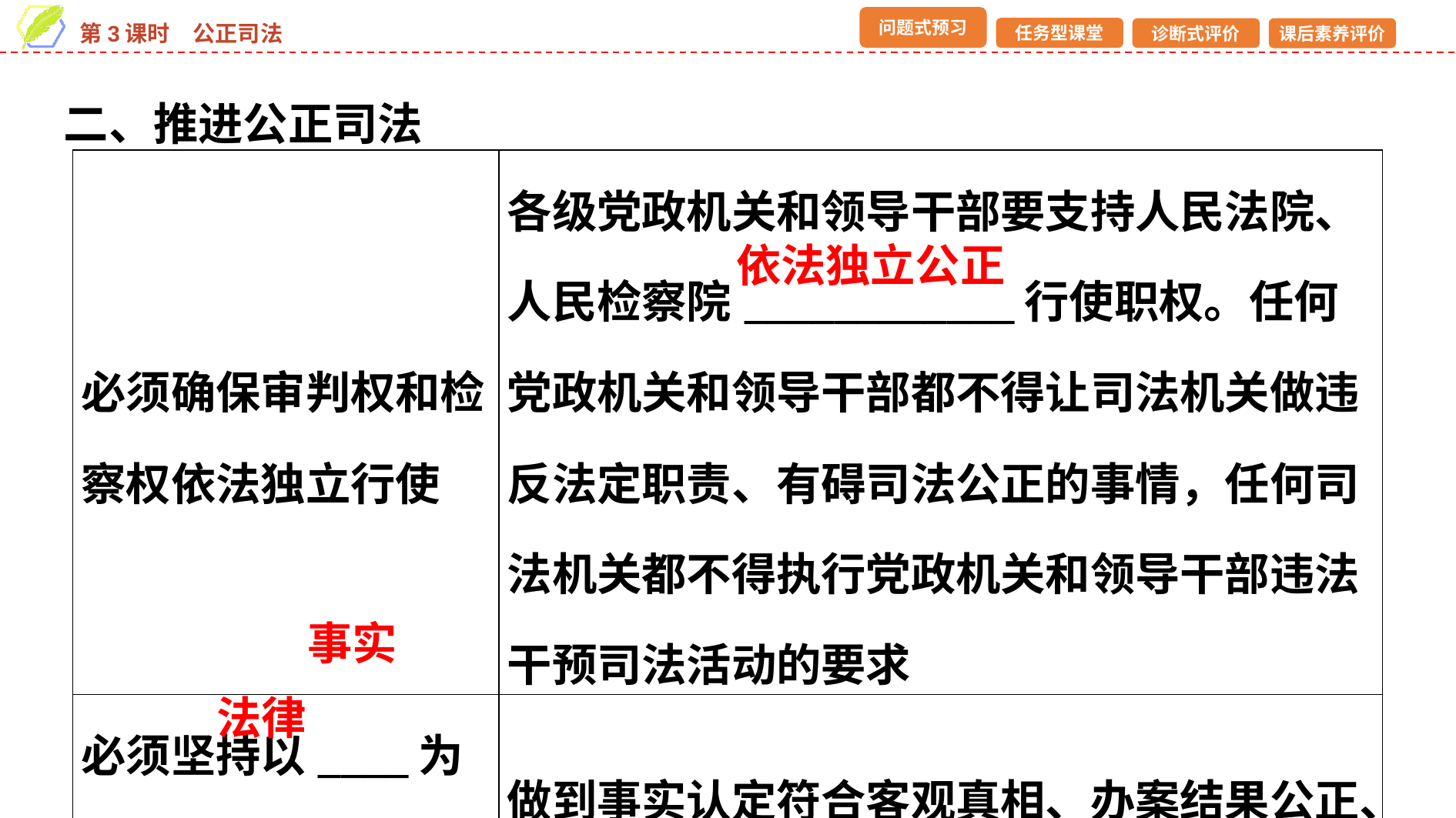

二、推进公正司法
| 必须确保审判权和检察权依法独立行使 | 各级党政机关和领导干部要支持人民法院、人民检察院\_\_\_\_\_\_\_\_\_\_\_\_行使职权。任何党政机关和领导干部都不得让司法机关做违反法定职责、有碍司法公正的事情，任何司法机关都不得执行党政机关和领导干部违法干预司法活动的要求 |
| --- | --- |
| 必须坚持以\_\_\_\_为根据、以\_\_\_\_为准绳 | 做到事实认定符合客观真相、办案结果公正、办案程序公正 |
依法独立公正
事实
法律